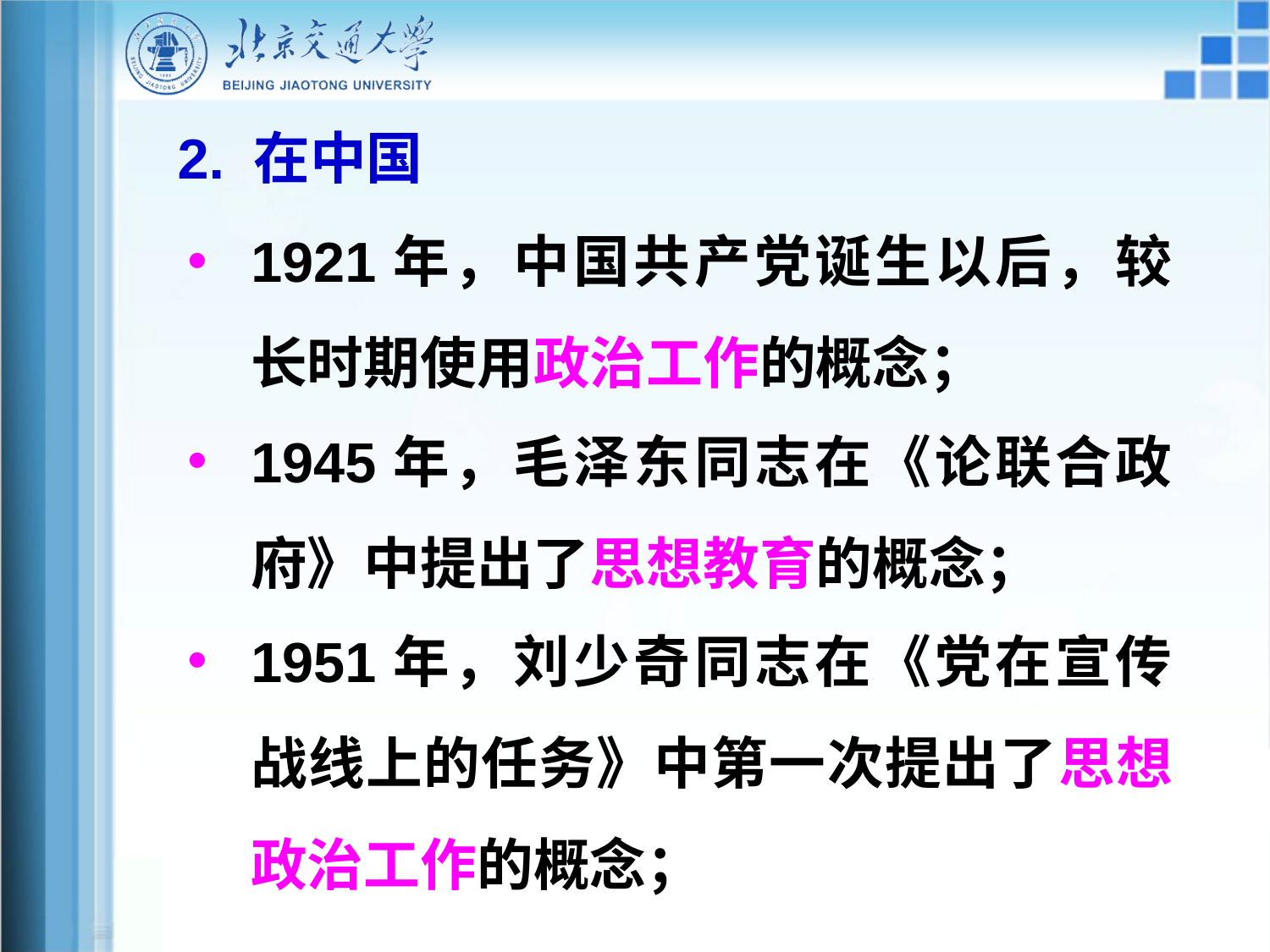

2. 在中国
1921年，中国共产党诞生以后，较长时期使用政治工作的概念；
1945年，毛泽东同志在《论联合政府》中提出了思想教育的概念；
1951年，刘少奇同志在《党在宣传战线上的任务》中第一次提出了思想政治工作的概念；